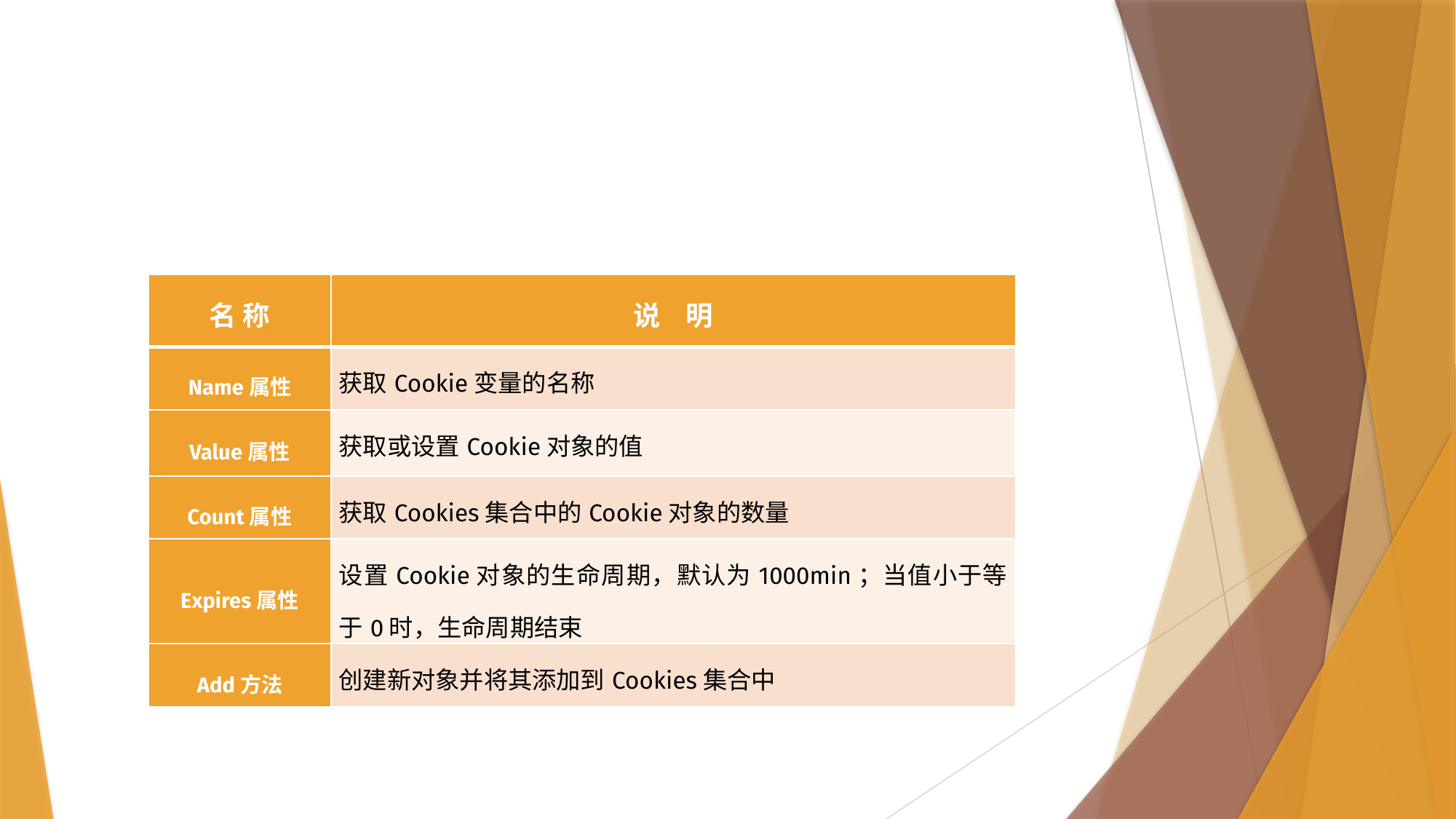

#
| 名 称 | 说 明 |
| --- | --- |
| Name属性 | 获取Cookie变量的名称 |
| Value属性 | 获取或设置Cookie对象的值 |
| Count属性 | 获取Cookies集合中的Cookie对象的数量 |
| Expires属性 | 设置Cookie对象的生命周期，默认为1000min；当值小于等于0时，生命周期结束 |
| Add方法 | 创建新对象并将其添加到Cookies集合中 |